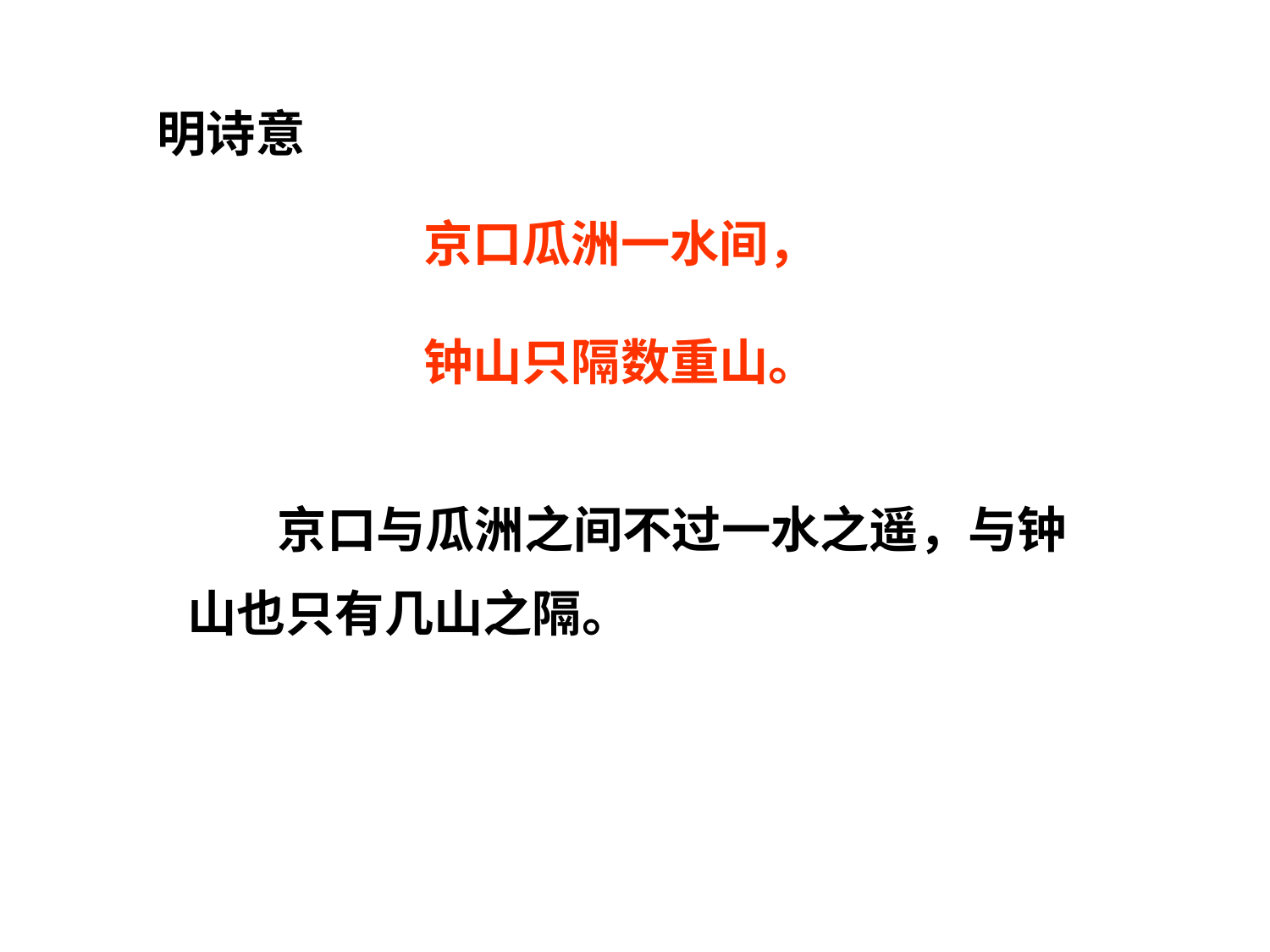

明诗意
                    京口瓜洲一水间，

                    钟山只隔数重山。

       京口与瓜洲之间不过一水之遥，与钟
山也只有几山之隔。